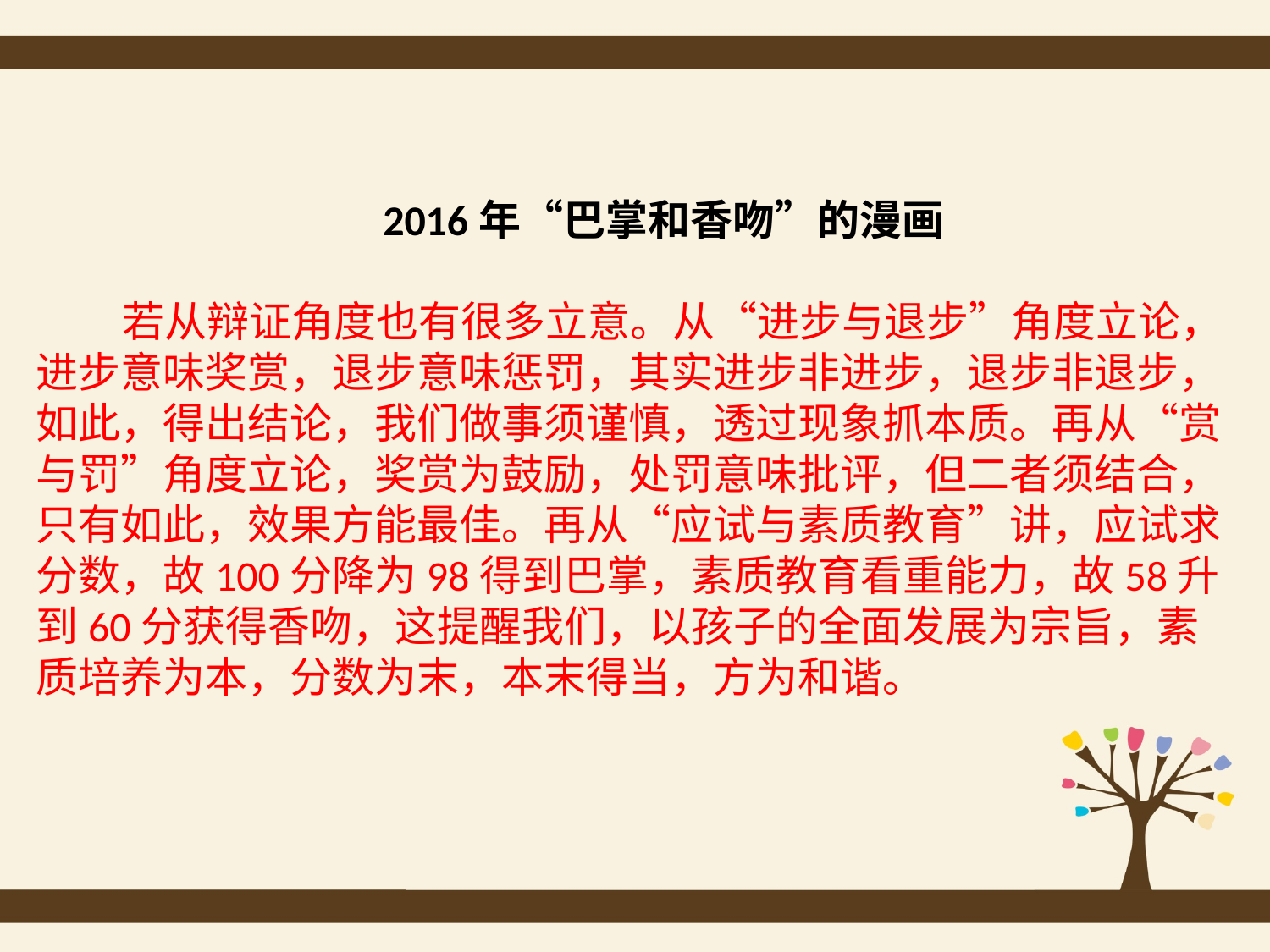

2016年“巴掌和香吻”的漫画

        若从辩证角度也有很多立意。从“进步与退步”角度立论，进步意味奖赏，退步意味惩罚，其实进步非进步，退步非退步，如此，得出结论，我们做事须谨慎，透过现象抓本质。再从“赏与罚”角度立论，奖赏为鼓励，处罚意味批评，但二者须结合，只有如此，效果方能最佳。再从“应试与素质教育”讲，应试求分数，故100分降为98得到巴掌，素质教育看重能力，故58升到60分获得香吻，这提醒我们，以孩子的全面发展为宗旨，素质培养为本，分数为末，本末得当，方为和谐。